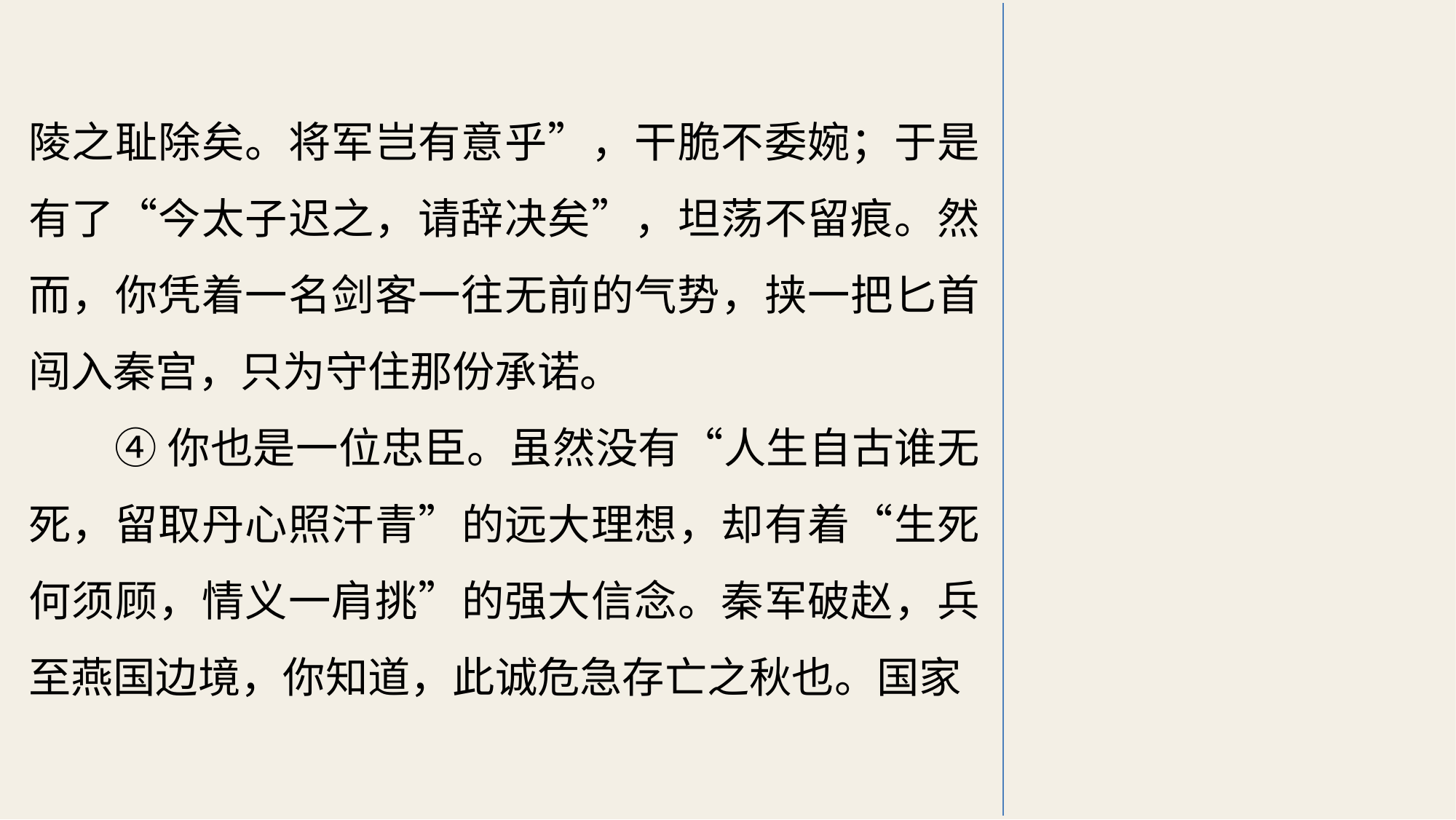

陵之耻除矣。将军岂有意乎”，干脆不委婉；于是有了“今太子迟之，请辞决矣”，坦荡不留痕。然而，你凭着一名剑客一往无前的气势，挟一把匕首闯入秦宫，只为守住那份承诺。
④你也是一位忠臣。虽然没有“人生自古谁无死，留取丹心照汗青”的远大理想，却有着“生死何须顾，情义一肩挑”的强大信念。秦军破赵，兵至燕国边境，你知道，此诚危急存亡之秋也。国家